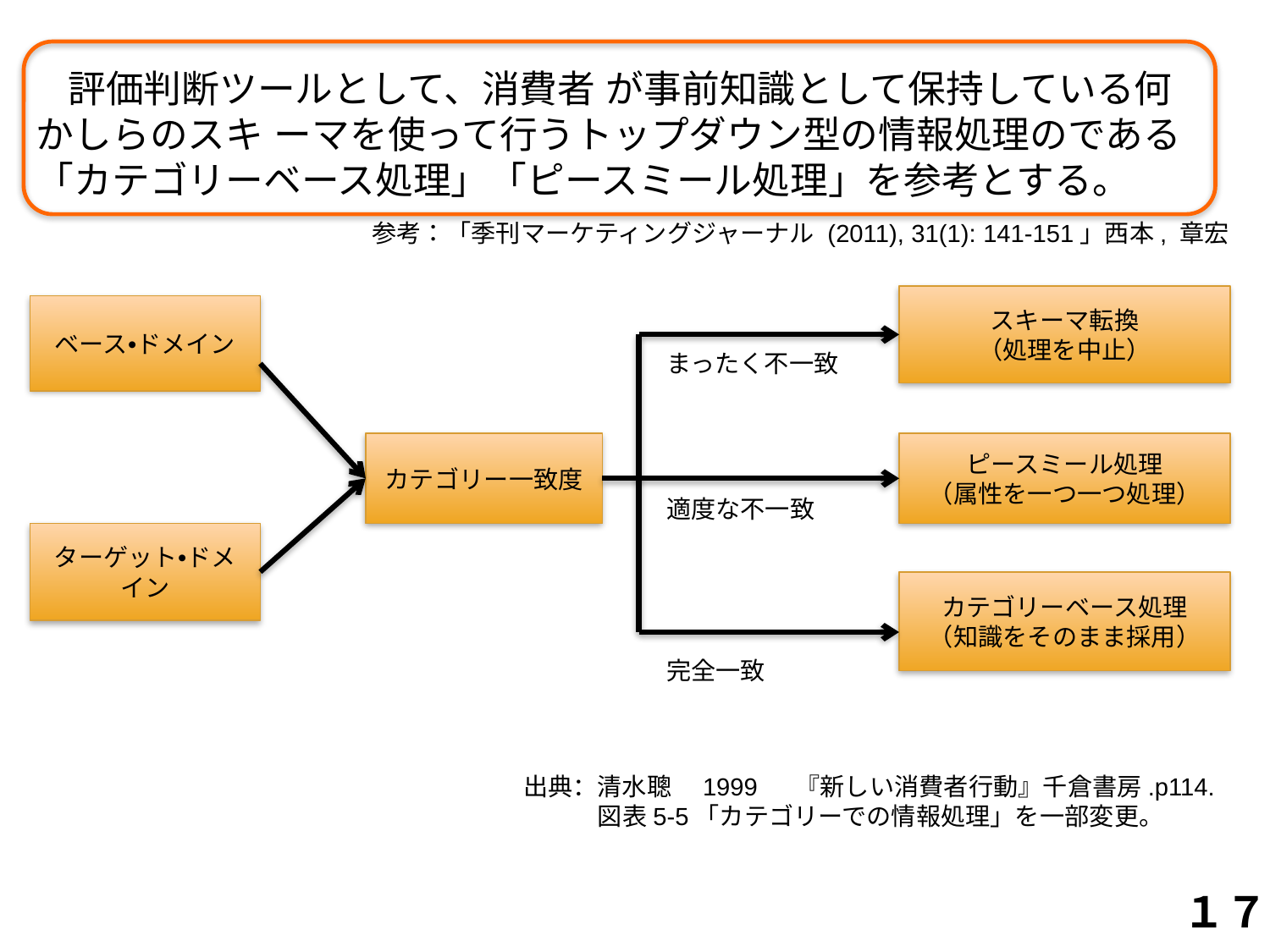

# 評価判断ツールとして、消費者 が事前知識として保持している何かしらのスキ ーマを使って行うトップダウン型の情報処理のである「カテゴリーベース処理」「ピースミール処理」を参考とする。
参考：「季刊マーケティングジャーナル (2011), 31(1): 141-151」西本, 章宏
スキーマ転換
（処理を中止）
ベース•ドメイン
まったく不一致
カテゴリー一致度
ピースミール処理
（属性を一つ一つ処理）
適度な不一致
ターゲット•ドメイン
カテゴリーベース処理
（知識をそのまま採用）
完全一致
出典：清水聰　1999 　『新しい消費者行動』千倉書房.p114.
　　　図表5-5「カテゴリーでの情報処理」を一部変更。
１７